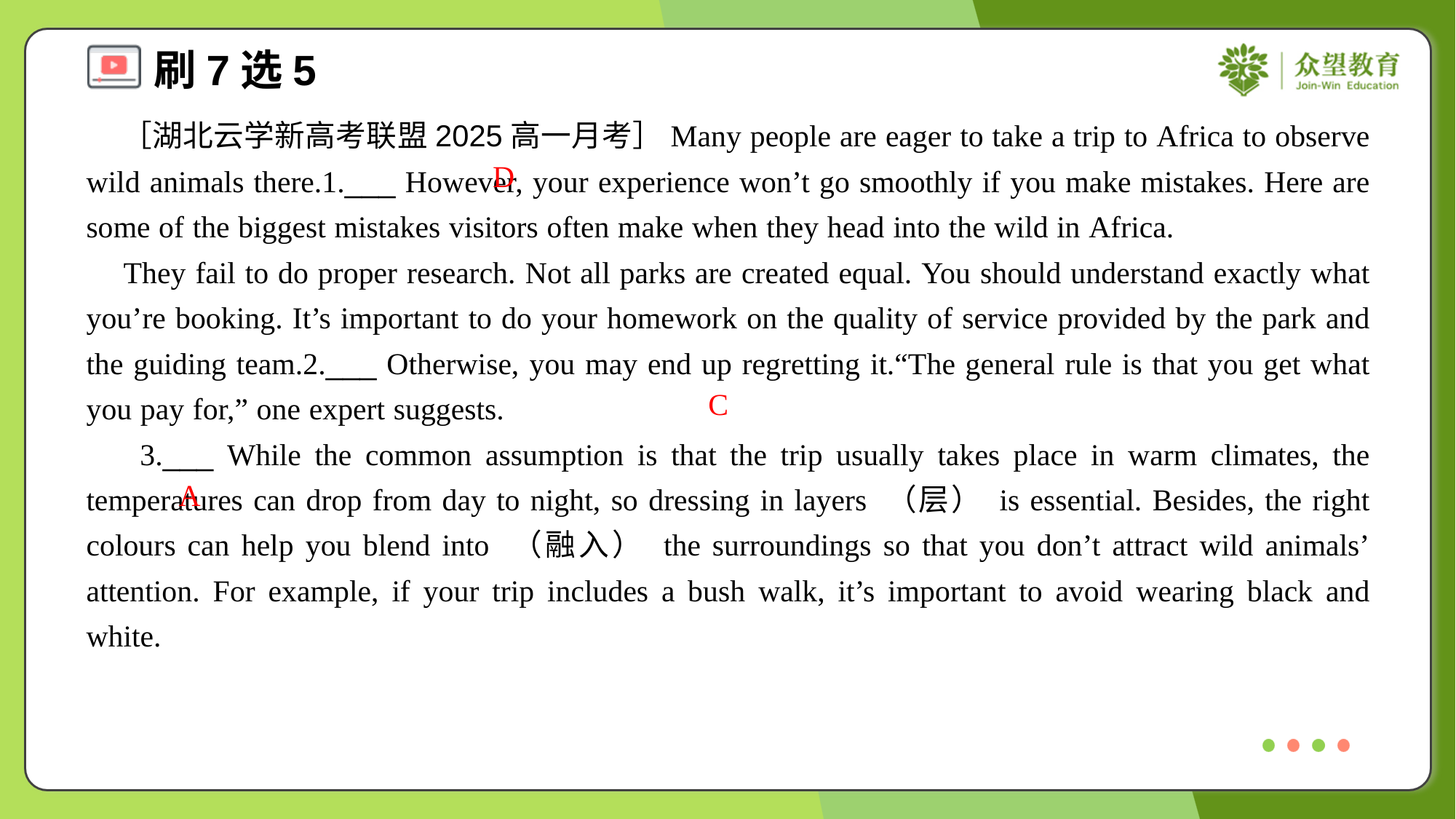

［湖北云学新高考联盟2025高一月考］Many people are eager to take a trip to Africa to observe wild animals there.1.___ However, your experience won’t go smoothly if you make mistakes. Here are some of the biggest mistakes visitors often make when they head into the wild in Africa.
    They fail to do proper research. Not all parks are created equal. You should understand exactly what you’re booking. It’s important to do your homework on the quality of service provided by the park and the guiding team.2.___ Otherwise, you may end up regretting it.“The general rule is that you get what you pay for,” one expert suggests.
    3.___ While the common assumption is that the trip usually takes place in warm climates, the temperatures can drop from day to night, so dressing in layers （层） is essential. Besides, the right colours can help you blend into （融入） the surroundings so that you don’t attract wild animals’ attention. For example, if your trip includes a bush walk, it’s important to avoid wearing black and white.
D
C
A